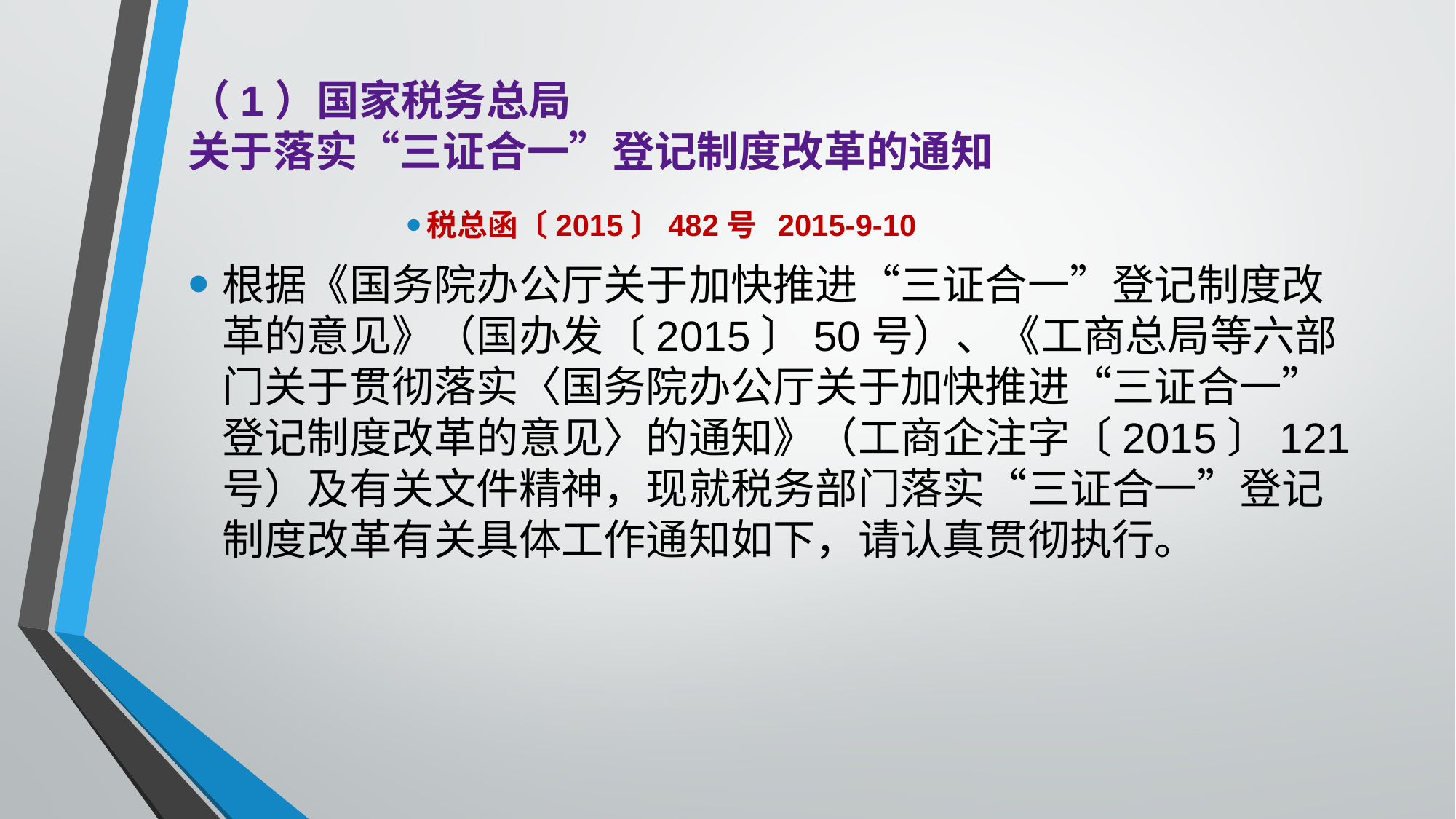

# （1）国家税务总局 关于落实“三证合一”登记制度改革的通知
税总函〔2015〕482号  2015-9-10
根据《国务院办公厅关于加快推进“三证合一”登记制度改革的意见》（国办发〔2015〕50号）、《工商总局等六部门关于贯彻落实〈国务院办公厅关于加快推进“三证合一”登记制度改革的意见〉的通知》（工商企注字〔2015〕121号）及有关文件精神，现就税务部门落实“三证合一”登记制度改革有关具体工作通知如下，请认真贯彻执行。